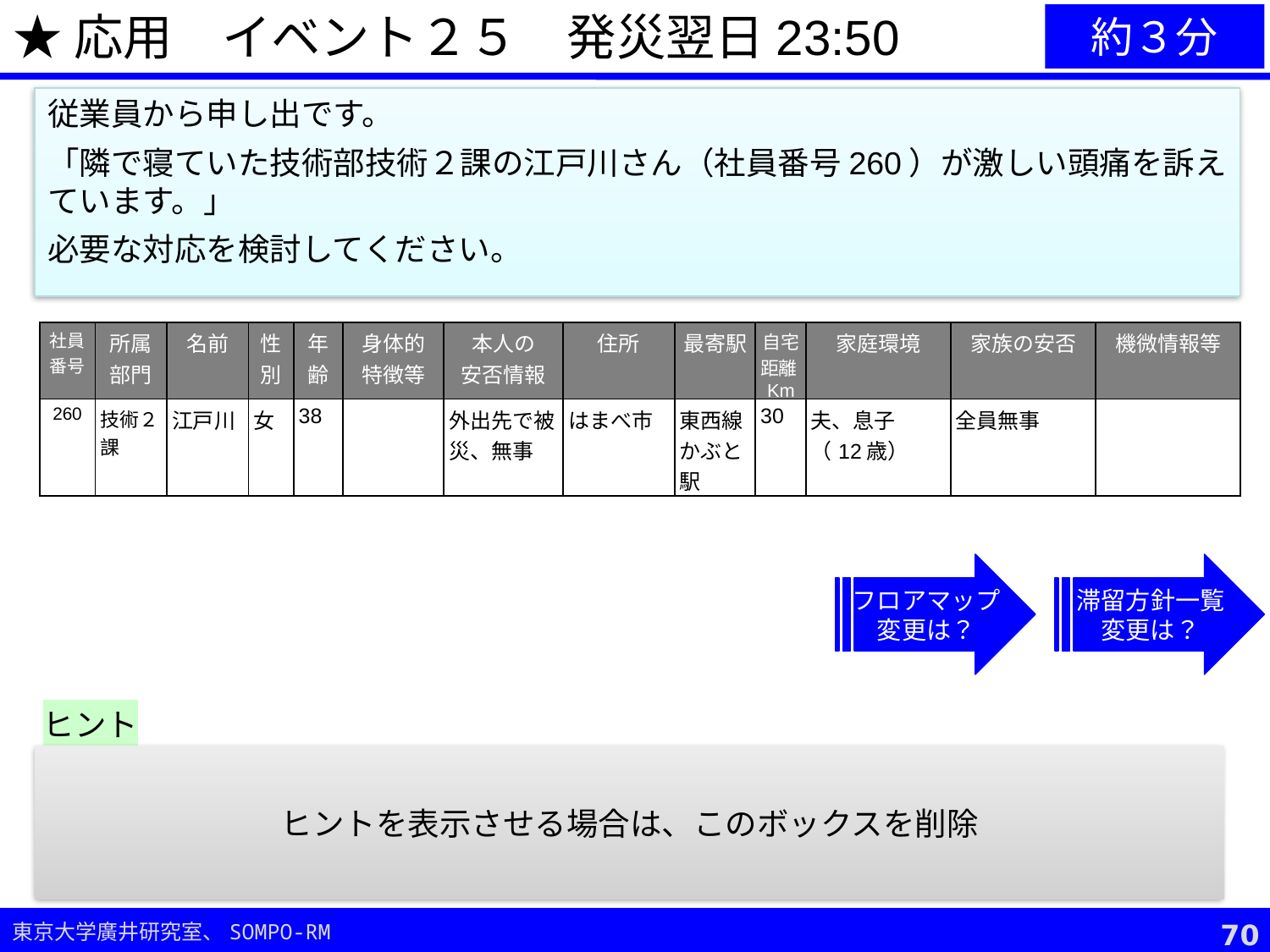

★応用　イベント２５　発災翌日23:50
約３分
従業員から申し出です。
「隣で寝ていた技術部技術２課の江戸川さん（社員番号260）が激しい頭痛を訴えています。」
必要な対応を検討してください。
| 社員 番号 | 所属部門 | 名前 | 性別 | 年齢 | 身体的 特徴等 | 本人の 安否情報 | 住所 | 最寄駅 | 自宅距離Km | 家庭環境 | 家族の安否 | 機微情報等 |
| --- | --- | --- | --- | --- | --- | --- | --- | --- | --- | --- | --- | --- |
| 260 | 技術２課 | 江戸川 | 女 | 38 |  | 外出先で被災、無事 | はまべ市 | 東西線かぶと駅 | 30 | 夫、息子（12歳） | 全員無事 |  |
フロアマップ
変更は？
滞留方針一覧
変更は？
ヒント
急な頭痛は、脳内出血等の重篤な病気である可能性も？！
ヒントを表示させる場合は、このボックスを削除
70